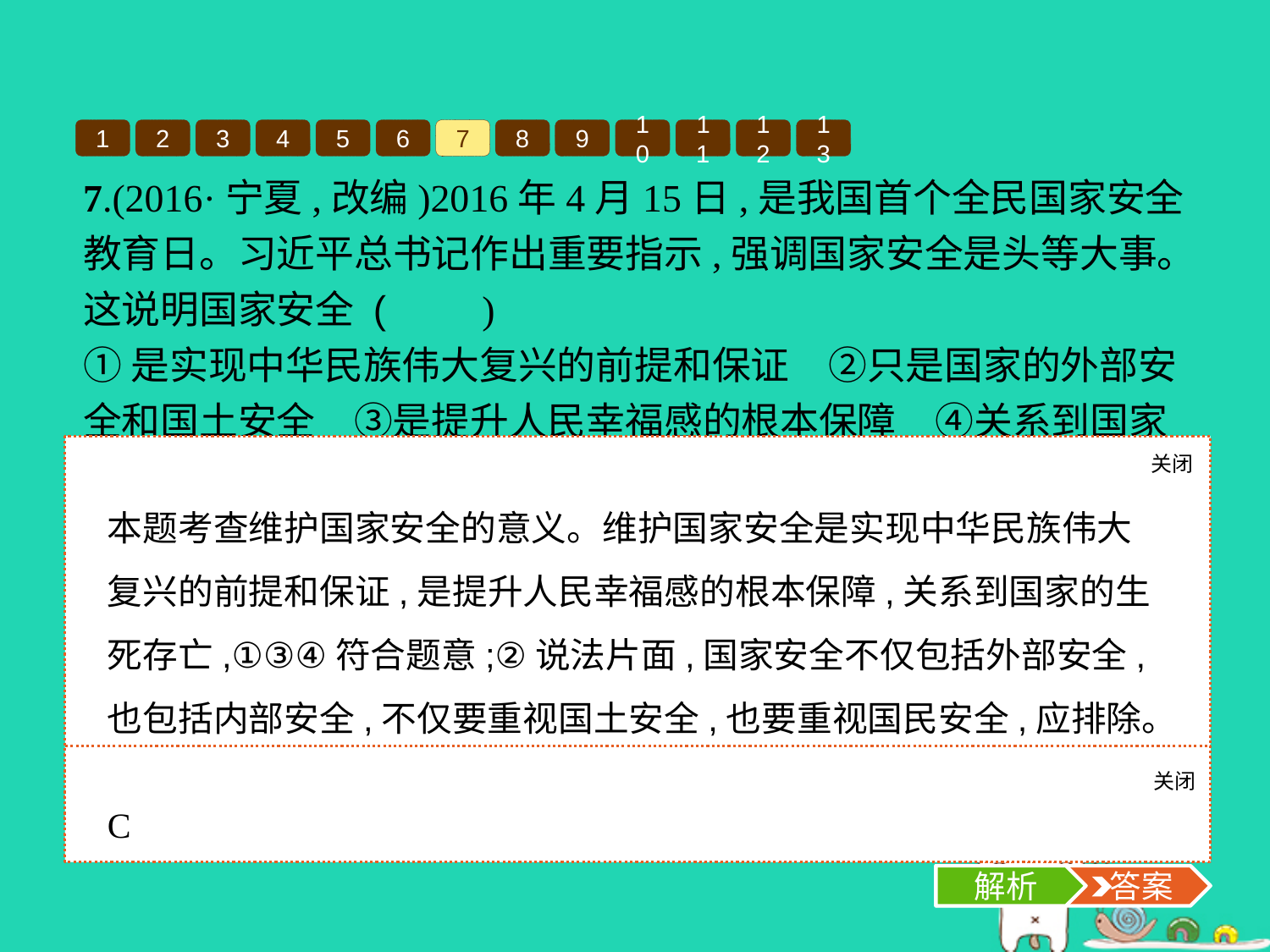

1
2
3
4
5
6
7
8
9
10
11
12
13
7.(2016·宁夏,改编)2016年4月15日,是我国首个全民国家安全教育日。习近平总书记作出重要指示,强调国家安全是头等大事。这说明国家安全 (　　)
①是实现中华民族伟大复兴的前提和保证　②只是国家的外部安全和国土安全　③是提升人民幸福感的根本保障　④关系到国家的生死存亡
A.①②③	B.①②④
C.①③④	D.②③④

关闭
解析

本题考查维护国家安全的意义。维护国家安全是实现中华民族伟大复兴的前提和保证,是提升人民幸福感的根本保障,关系到国家的生死存亡,①③④符合题意;②说法片面,国家安全不仅包括外部安全,也包括内部安全,不仅要重视国土安全,也要重视国民安全,应排除。故选C项。

关闭
解析
  答案

C
解析
  答案